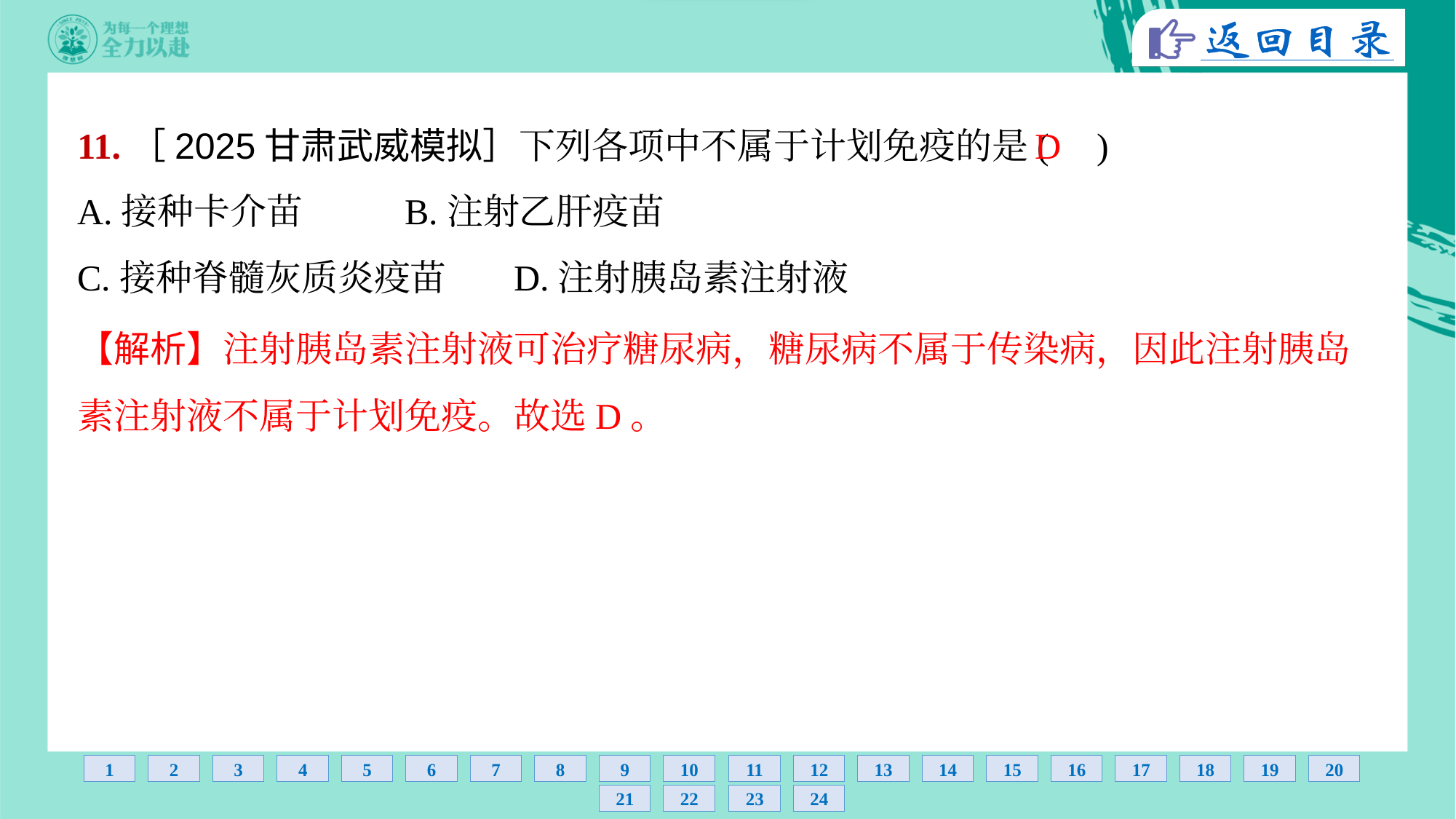

11.［2025甘肃武威模拟］下列各项中不属于计划免疫的是(     )
D
A.接种卡介苗	B.注射乙肝疫苗
C.接种脊髓灰质炎疫苗	D.注射胰岛素注射液
【解析】注射胰岛素注射液可治疗糖尿病，糖尿病不属于传染病，因此注射胰岛
素注射液不属于计划免疫。故选D。